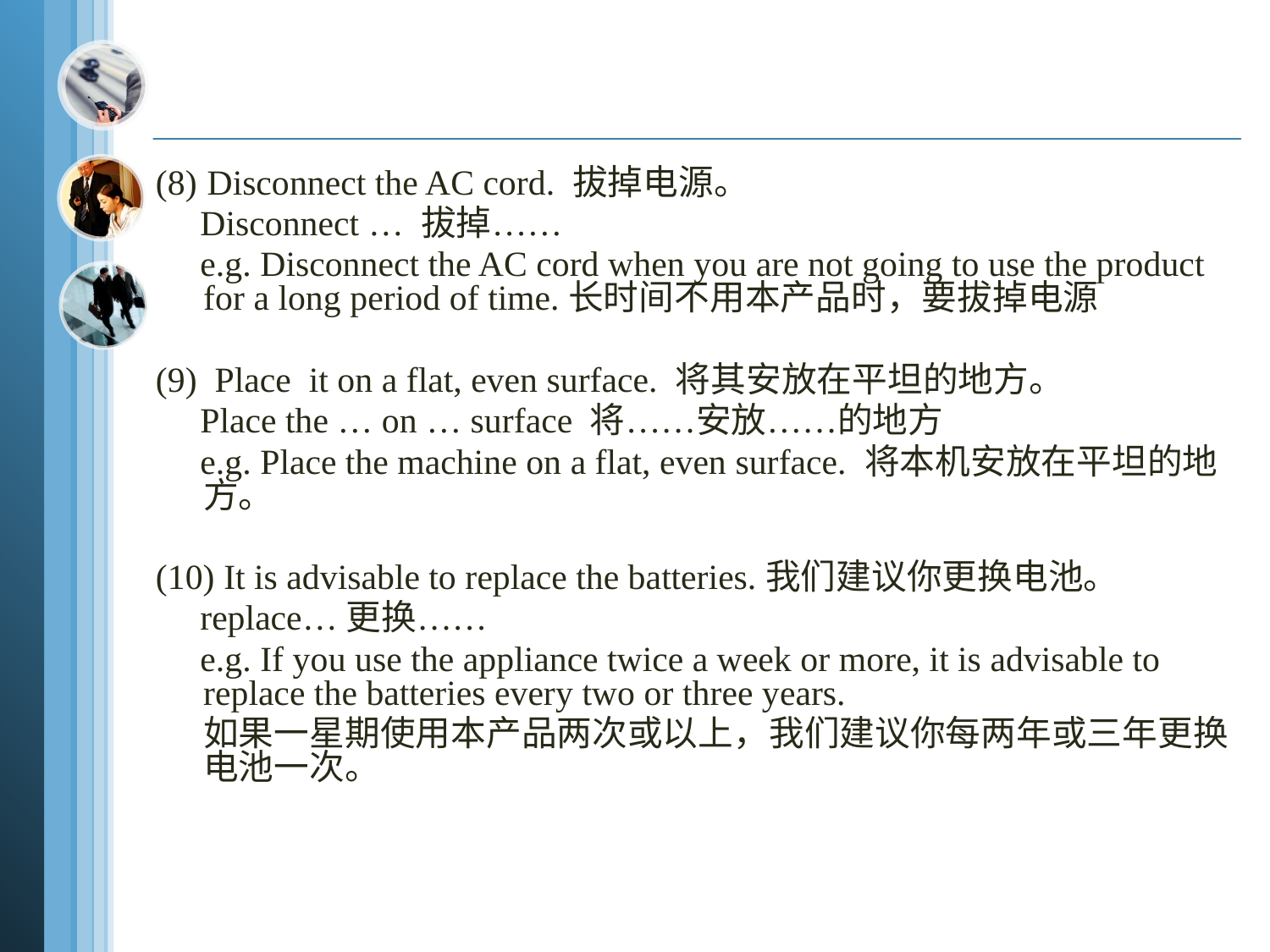

#
(8) Disconnect the AC cord. 拔掉电源。
     Disconnect … 拔掉……
     e.g. Disconnect the AC cord when you are not going to use the product for a long period of time.长时间不用本产品时，要拔掉电源

(9)  Place  it on a flat, even surface. 将其安放在平坦的地方。
     Place the … on … surface 将……安放……的地方
     e.g. Place the machine on a flat, even surface. 将本机安放在平坦的地方。

(10) It is advisable to replace the batteries.我们建议你更换电池。
     replace…更换……
     e.g. If you use the appliance twice a week or more, it is advisable to replace the batteries every two or three years.
     如果一星期使用本产品两次或以上，我们建议你每两年或三年更换电池一次。